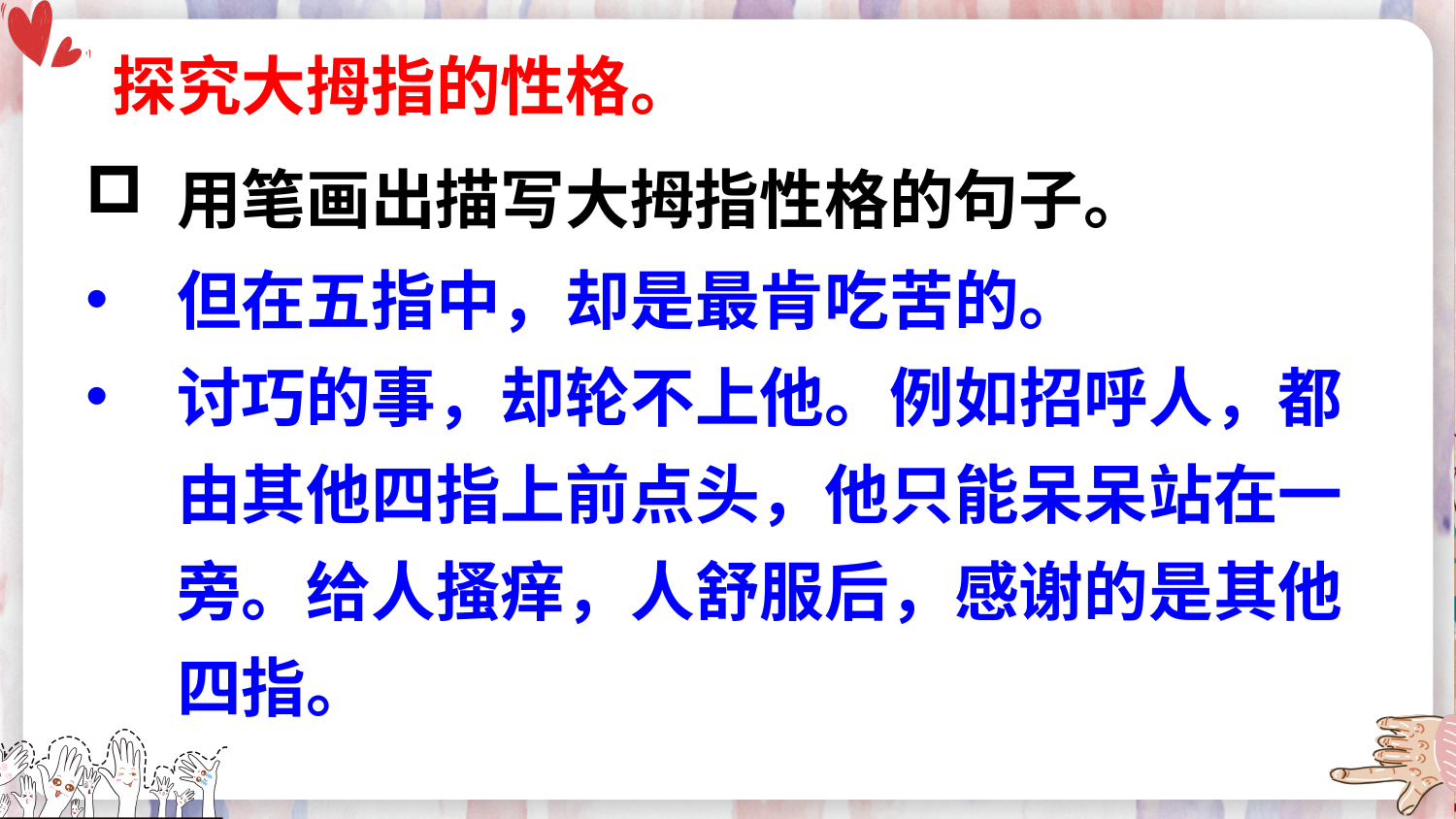

探究大拇指的性格。
用笔画出描写大拇指性格的句子。
但在五指中，却是最肯吃苦的。
讨巧的事，却轮不上他。例如招呼人，都由其他四指上前点头，他只能呆呆站在一旁。给人搔痒，人舒服后，感谢的是其他四指。